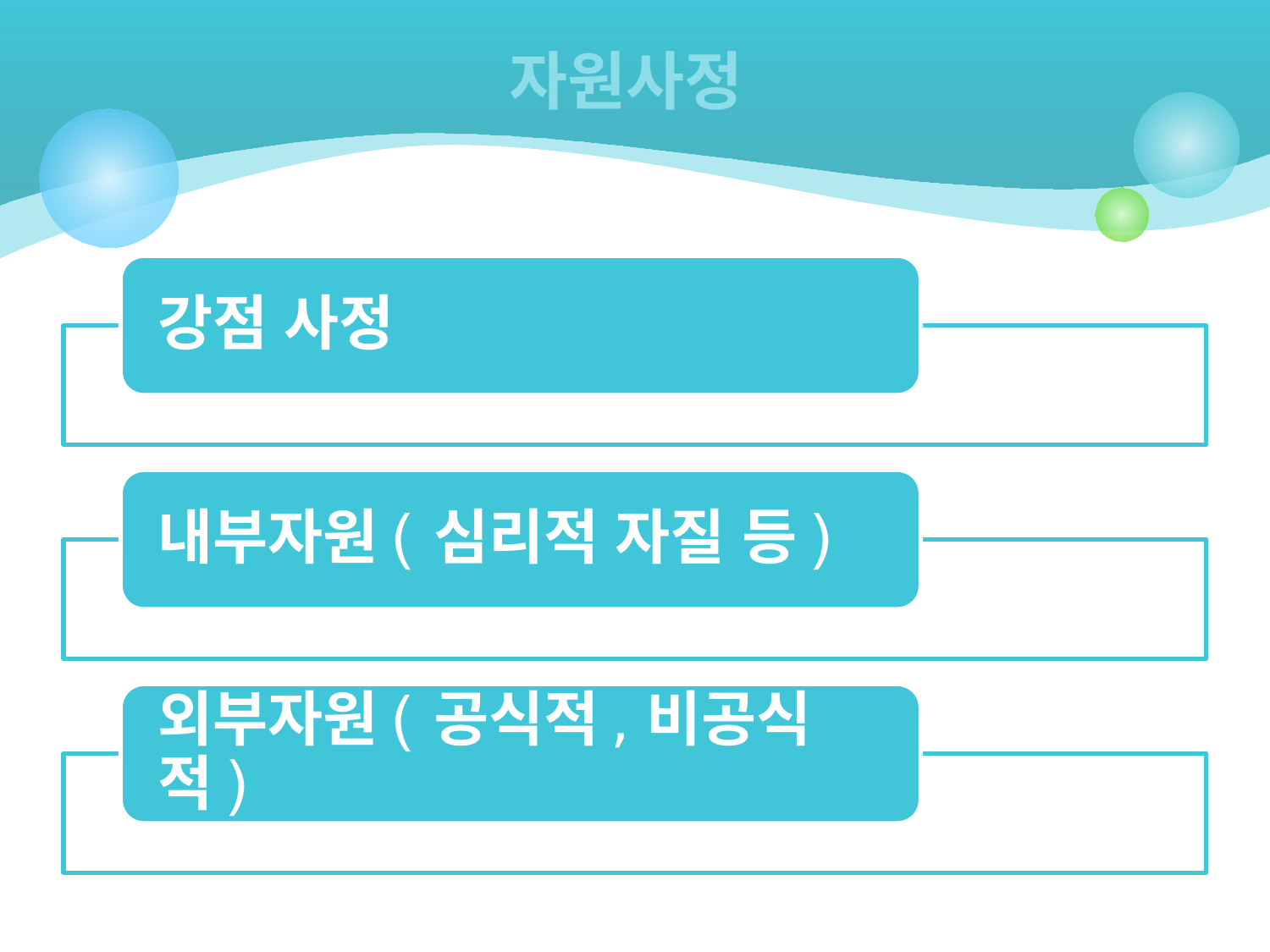

# 자원사정
강점 사정
내부자원(심리적 자질 등)
외부자원(공식적,비공식적)